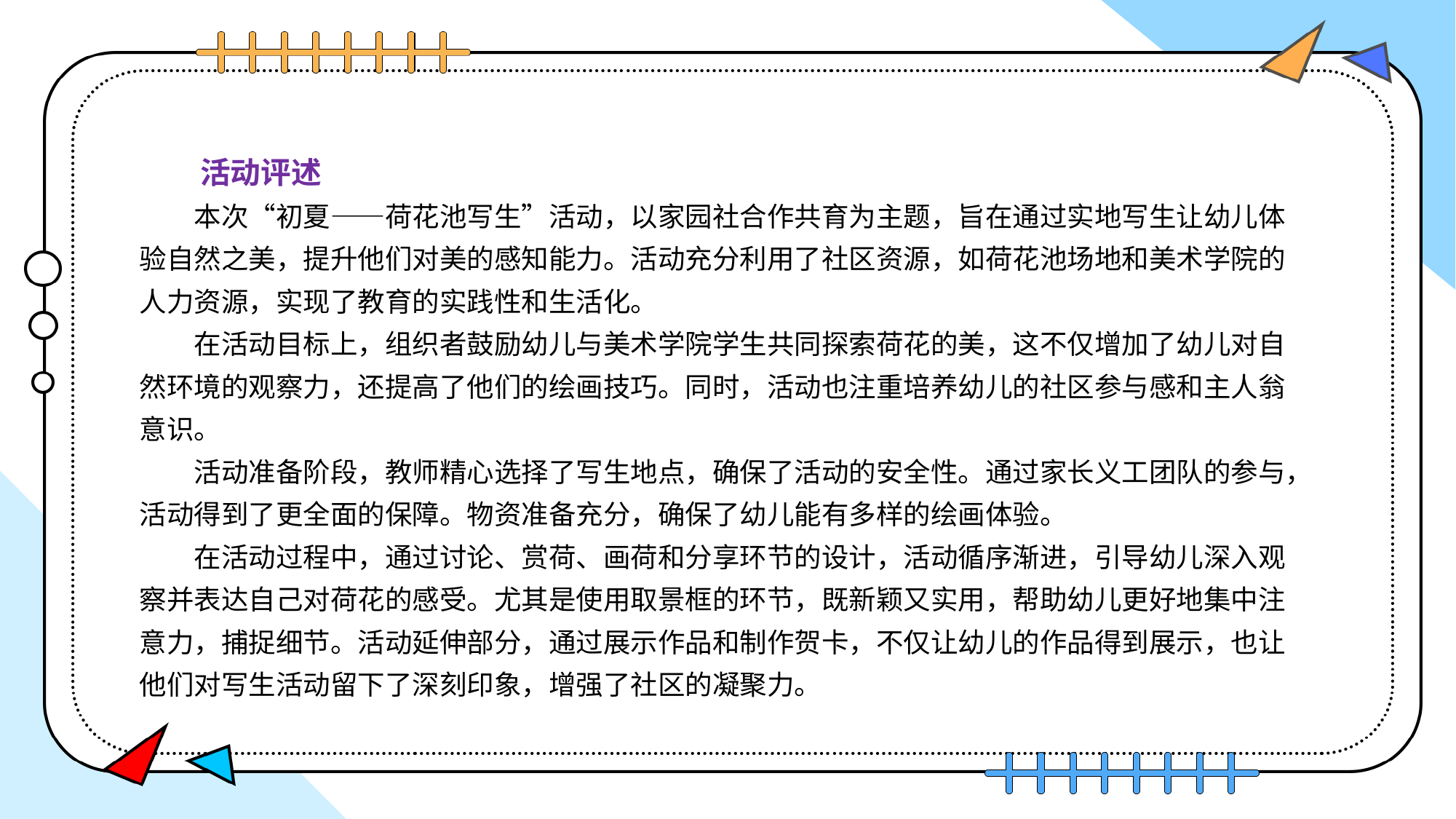

活动评述
本次“初夏——荷花池写生”活动，以家园社合作共育为主题，旨在通过实地写生让幼儿体验自然之美，提升他们对美的感知能力。活动充分利用了社区资源，如荷花池场地和美术学院的人力资源，实现了教育的实践性和生活化。
在活动目标上，组织者鼓励幼儿与美术学院学生共同探索荷花的美，这不仅增加了幼儿对自然环境的观察力，还提高了他们的绘画技巧。同时，活动也注重培养幼儿的社区参与感和主人翁意识。
活动准备阶段，教师精心选择了写生地点，确保了活动的安全性。通过家长义工团队的参与，活动得到了更全面的保障。物资准备充分，确保了幼儿能有多样的绘画体验。
在活动过程中，通过讨论、赏荷、画荷和分享环节的设计，活动循序渐进，引导幼儿深入观察并表达自己对荷花的感受。尤其是使用取景框的环节，既新颖又实用，帮助幼儿更好地集中注意力，捕捉细节。活动延伸部分，通过展示作品和制作贺卡，不仅让幼儿的作品得到展示，也让他们对写生活动留下了深刻印象，增强了社区的凝聚力。